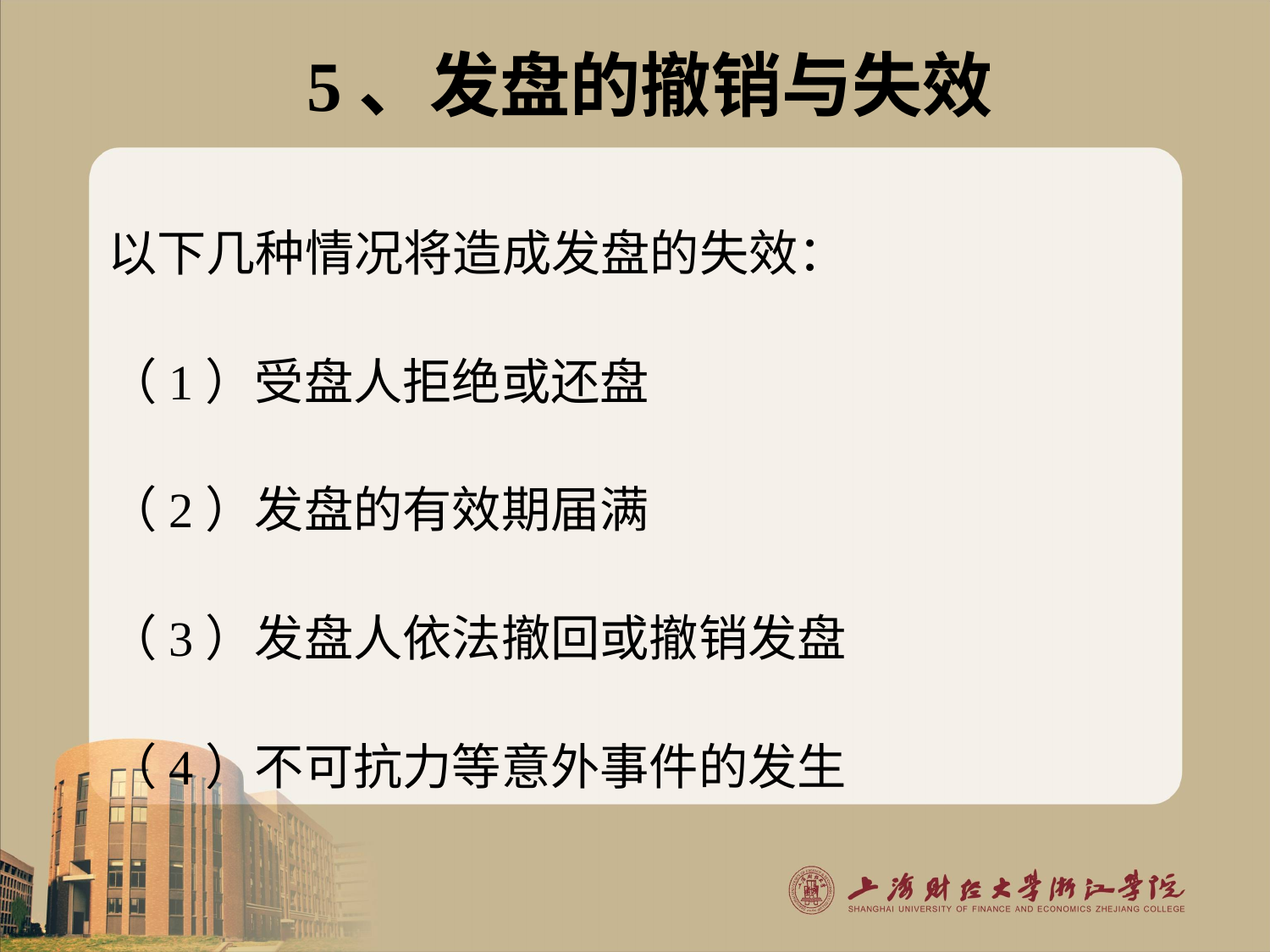

# 5、发盘的撤销与失效
以下几种情况将造成发盘的失效：
（1）受盘人拒绝或还盘
（2）发盘的有效期届满
（3）发盘人依法撤回或撤销发盘
（4）不可抗力等意外事件的发生